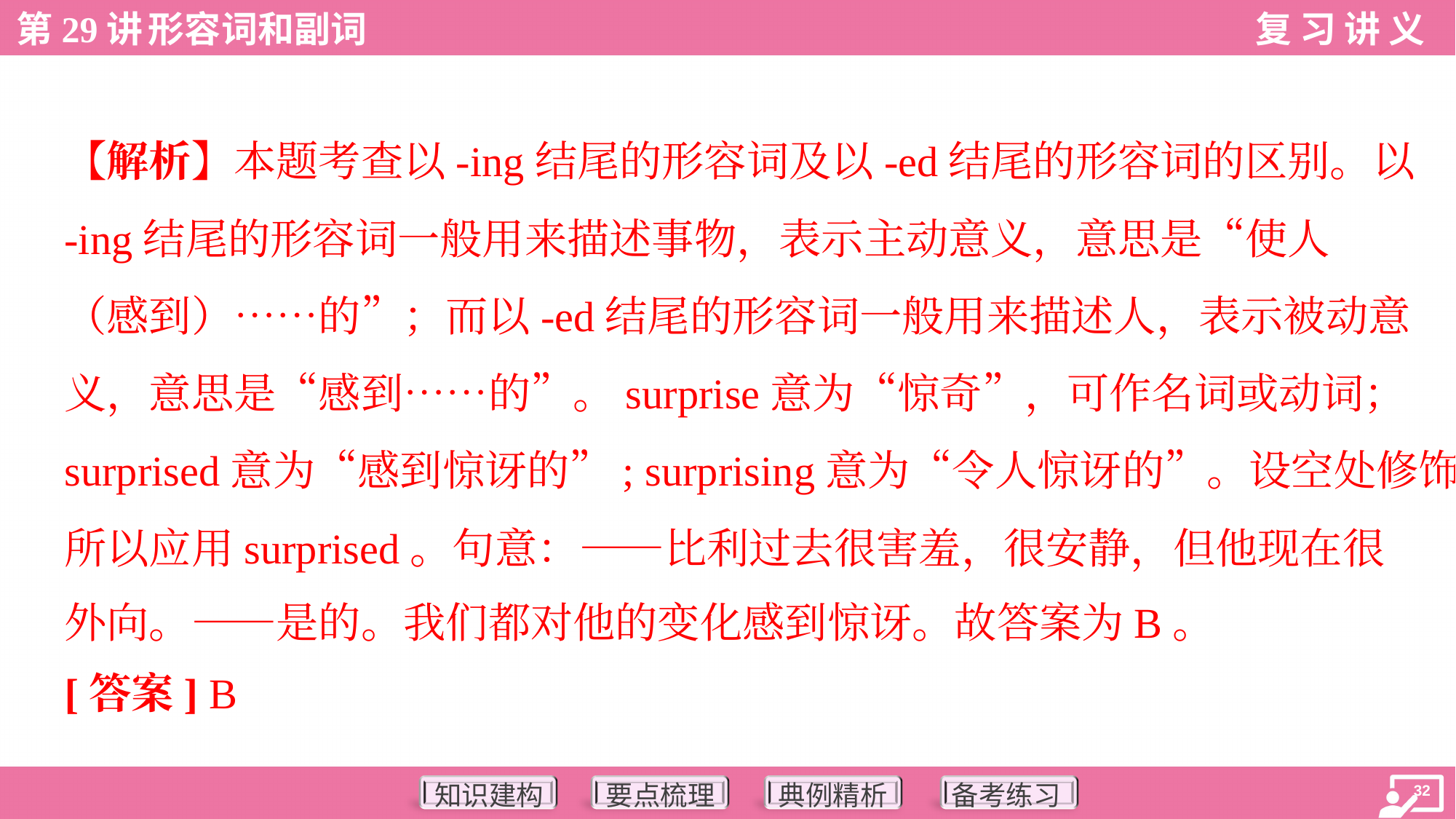

【解析】本题考查以-ing结尾的形容词及以-ed结尾的形容词的区别。以
-ing结尾的形容词一般用来描述事物，表示主动意义，意思是“使人
（感到）……的”；而以-ed结尾的形容词一般用来描述人，表示被动意
义，意思是“感到……的”。surprise意为“惊奇”，可作名词或动词；
surprised意为“感到惊讶的”; surprising意为“令人惊讶的”。设空处修饰人，
所以应用surprised。句意：——比利过去很害羞，很安静，但他现在很
外向。——是的。我们都对他的变化感到惊讶。故答案为B。
[答案] B